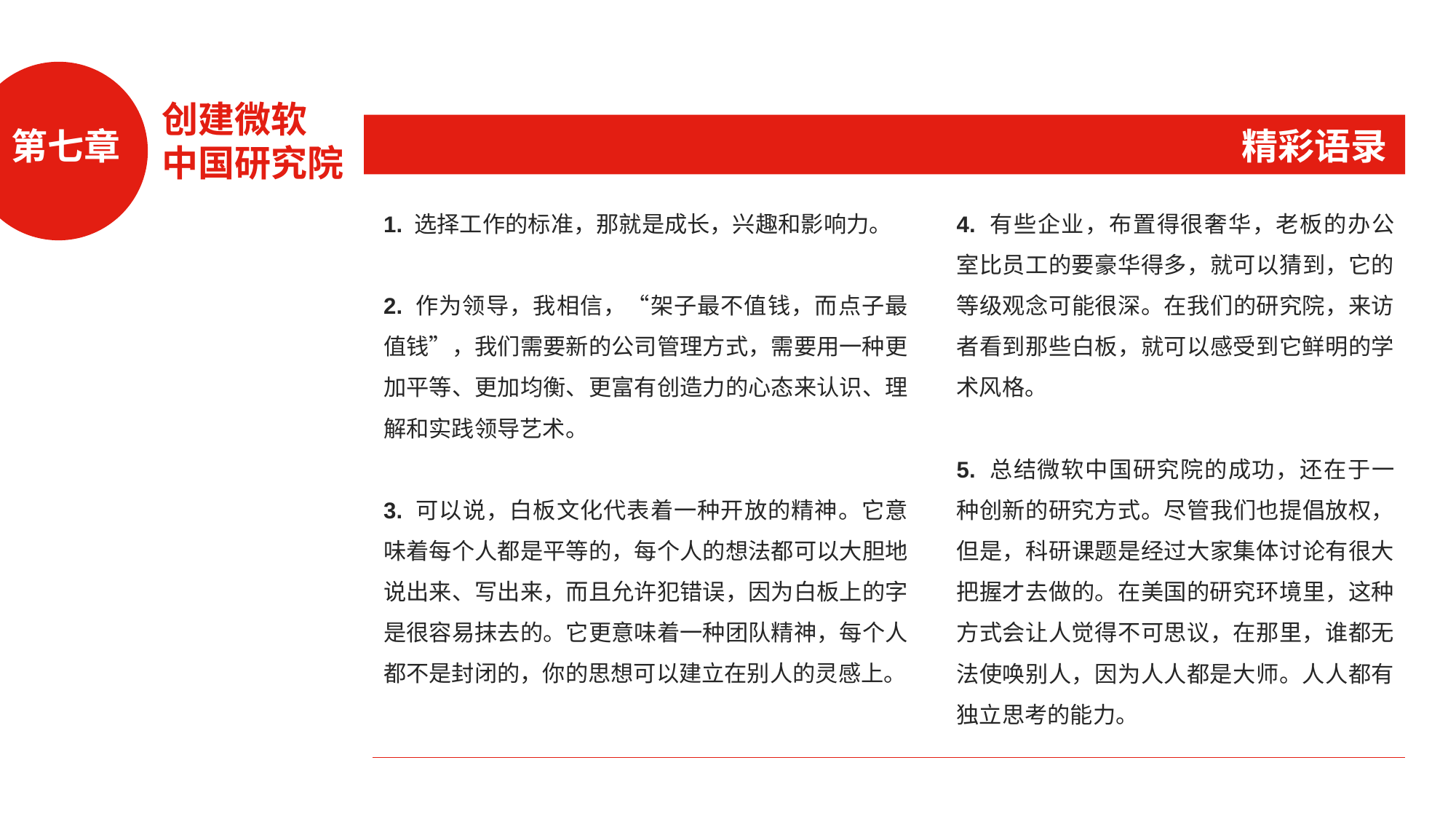

创建微软
中国研究院

第七章
精彩语录
1. 选择工作的标准，那就是成长，兴趣和影响力。

2. 作为领导，我相信，“架子最不值钱，而点子最值钱”，我们需要新的公司管理方式，需要用一种更加平等、更加均衡、更富有创造力的心态来认识、理解和实践领导艺术。

3. 可以说，白板文化代表着一种开放的精神。它意味着每个人都是平等的，每个人的想法都可以大胆地说出来、写出来，而且允许犯错误，因为白板上的字是很容易抹去的。它更意味着一种团队精神，每个人都不是封闭的，你的思想可以建立在别人的灵感上。
4. 有些企业，布置得很奢华，老板的办公室比员工的要豪华得多，就可以猜到，它的等级观念可能很深。在我们的研究院，来访者看到那些白板，就可以感受到它鲜明的学术风格。

5. 总结微软中国研究院的成功，还在于一种创新的研究方式。尽管我们也提倡放权，但是，科研课题是经过大家集体讨论有很大把握才去做的。在美国的研究环境里，这种方式会让人觉得不可思议，在那里，谁都无法使唤别人，因为人人都是大师。人人都有独立思考的能力。